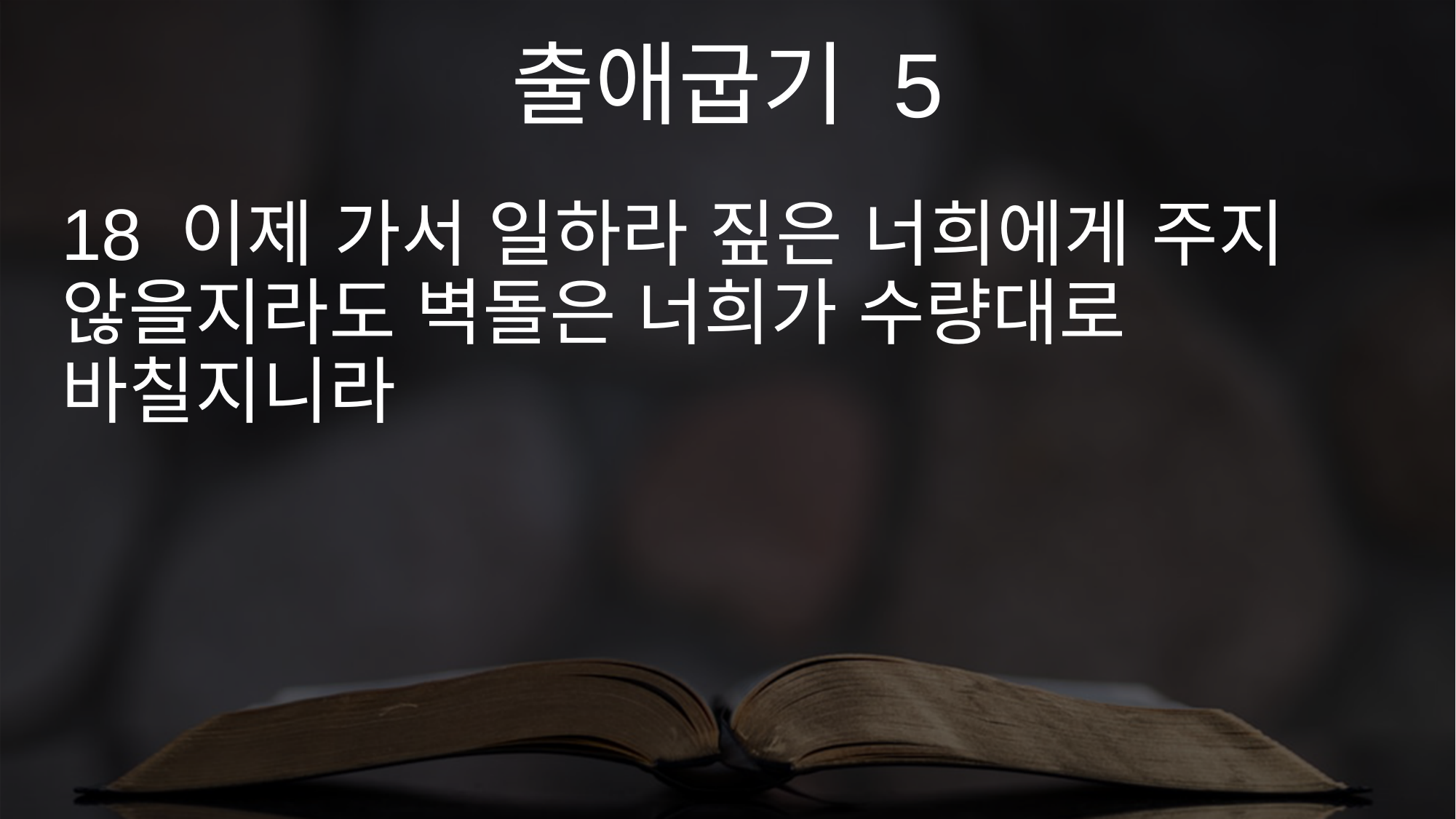

출애굽기 5
18 이제 가서 일하라 짚은 너희에게 주지 않을지라도 벽돌은 너희가 수량대로 바칠지니라